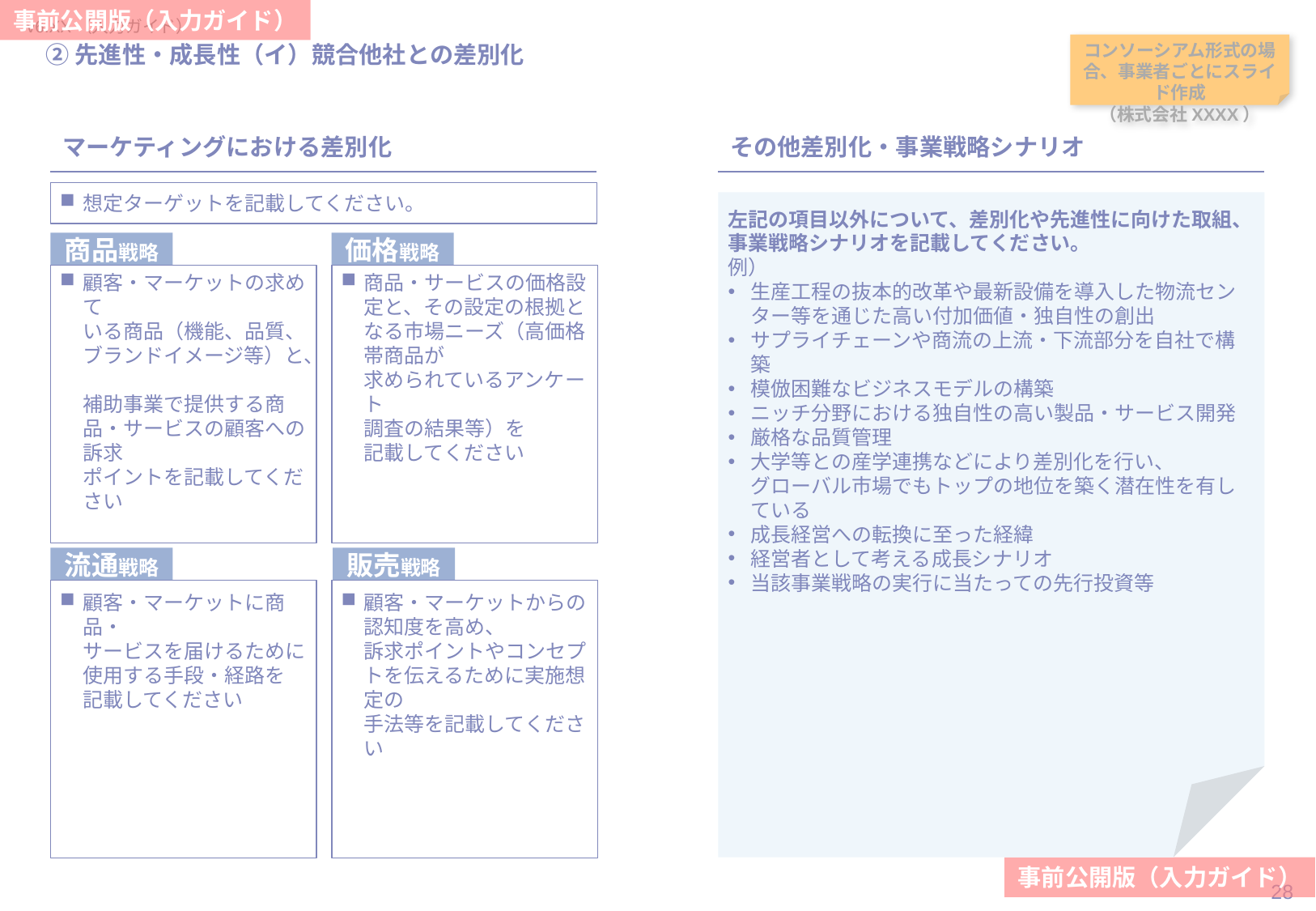

当スライドは作成必須
#
②先進性・成長性（イ）競合他社との差別化
コンソーシアム形式の場合、事業者ごとにスライド作成
（株式会社XXXX）
マーケティングにおける差別化
その他差別化・事業戦略シナリオ
想定ターゲットを記載してください。
左記の項目以外について、差別化や先進性に向けた取組、
事業戦略シナリオを記載してください。
例）
生産工程の抜本的改革や最新設備を導入した物流センター等を通じた高い付加価値・独自性の創出
サプライチェーンや商流の上流・下流部分を自社で構築
模倣困難なビジネスモデルの構築
ニッチ分野における独自性の高い製品・サービス開発
厳格な品質管理
大学等との産学連携などにより差別化を行い、
グローバル市場でもトップの地位を築く潜在性を有している
成長経営への転換に至った経緯
経営者として考える成長シナリオ
当該事業戦略の実行に当たっての先行投資等
商品戦略
価格戦略
顧客・マーケットの求めて
いる商品（機能、品質、
ブランドイメージ等）と、
補助事業で提供する商品・サービスの顧客への訴求
ポイントを記載してください
商品・サービスの価格設定と、その設定の根拠となる市場ニーズ（高価格帯商品が
求められているアンケート
調査の結果等）を
記載してください
流通戦略
販売戦略
顧客・マーケットに商品・
サービスを届けるために
使用する手段・経路を
記載してください
顧客・マーケットからの
認知度を高め、
訴求ポイントやコンセプトを伝えるために実施想定の
手法等を記載してください